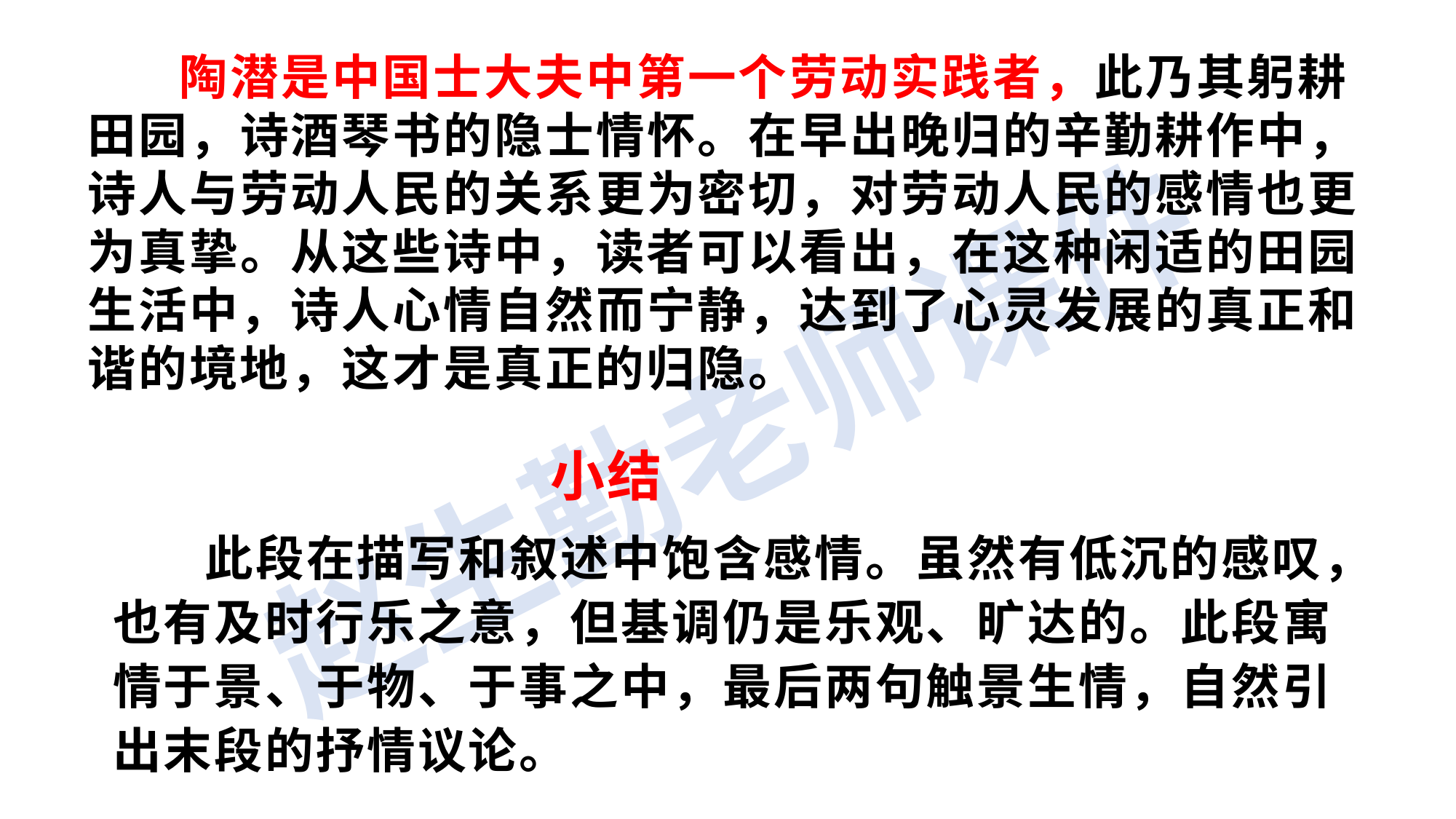

陶潜是中国士大夫中第一个劳动实践者，此乃其躬耕田园，诗酒琴书的隐士情怀。在早出晚归的辛勤耕作中，诗人与劳动人民的关系更为密切，对劳动人民的感情也更为真挚。从这些诗中，读者可以看出，在这种闲适的田园生活中，诗人心情自然而宁静，达到了心灵发展的真正和谐的境地，这才是真正的归隐。
                             小结
      此段在描写和叙述中饱含感情。虽然有低沉的感叹，也有及时行乐之意，但基调仍是乐观、旷达的。此段寓情于景、于物、于事之中，最后两句触景生情，自然引出末段的抒情议论。